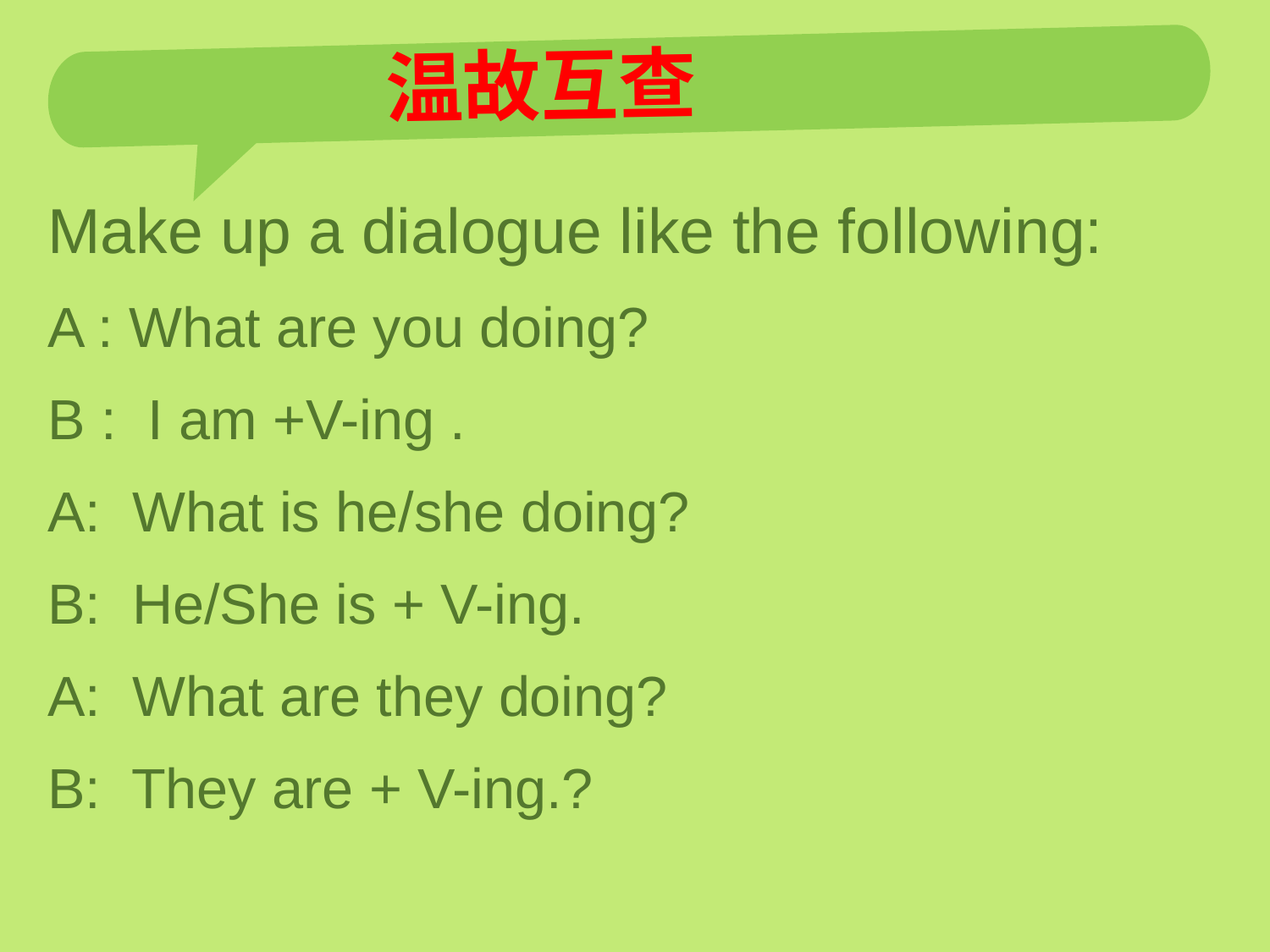

# 温故互查
Make up a dialogue like the following:
A : What are you doing?
B :  I am +V-ing .
A:  What is he/she doing?
B:  He/She is + V-ing.
A:  What are they doing?
B:  They are + V-ing.?